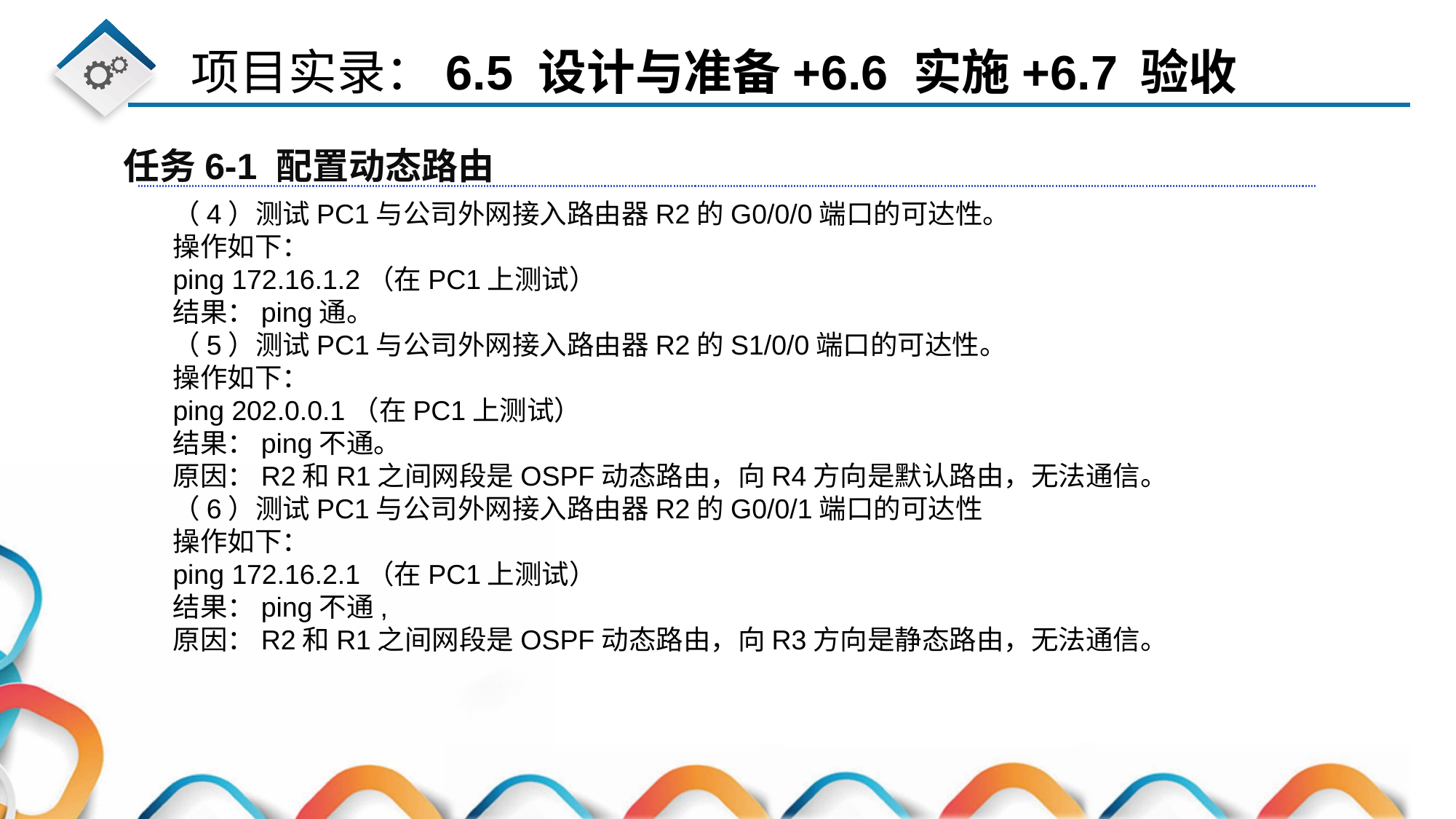

任务6-1 配置动态路由

（4）测试PC1与公司外网接入路由器R2的G0/0/0端口的可达性。
操作如下：
ping 172.16.1.2（在PC1上测试）
结果：ping通。
（5）测试PC1与公司外网接入路由器R2的S1/0/0端口的可达性。
操作如下：
ping 202.0.0.1（在PC1上测试）
结果：ping不通。
原因：R2和R1之间网段是OSPF动态路由，向R4方向是默认路由，无法通信。
（6）测试PC1与公司外网接入路由器R2的G0/0/1端口的可达性
操作如下：
ping 172.16.2.1（在PC1上测试）
结果：ping不通,
原因：R2和R1之间网段是OSPF动态路由，向R3方向是静态路由，无法通信。